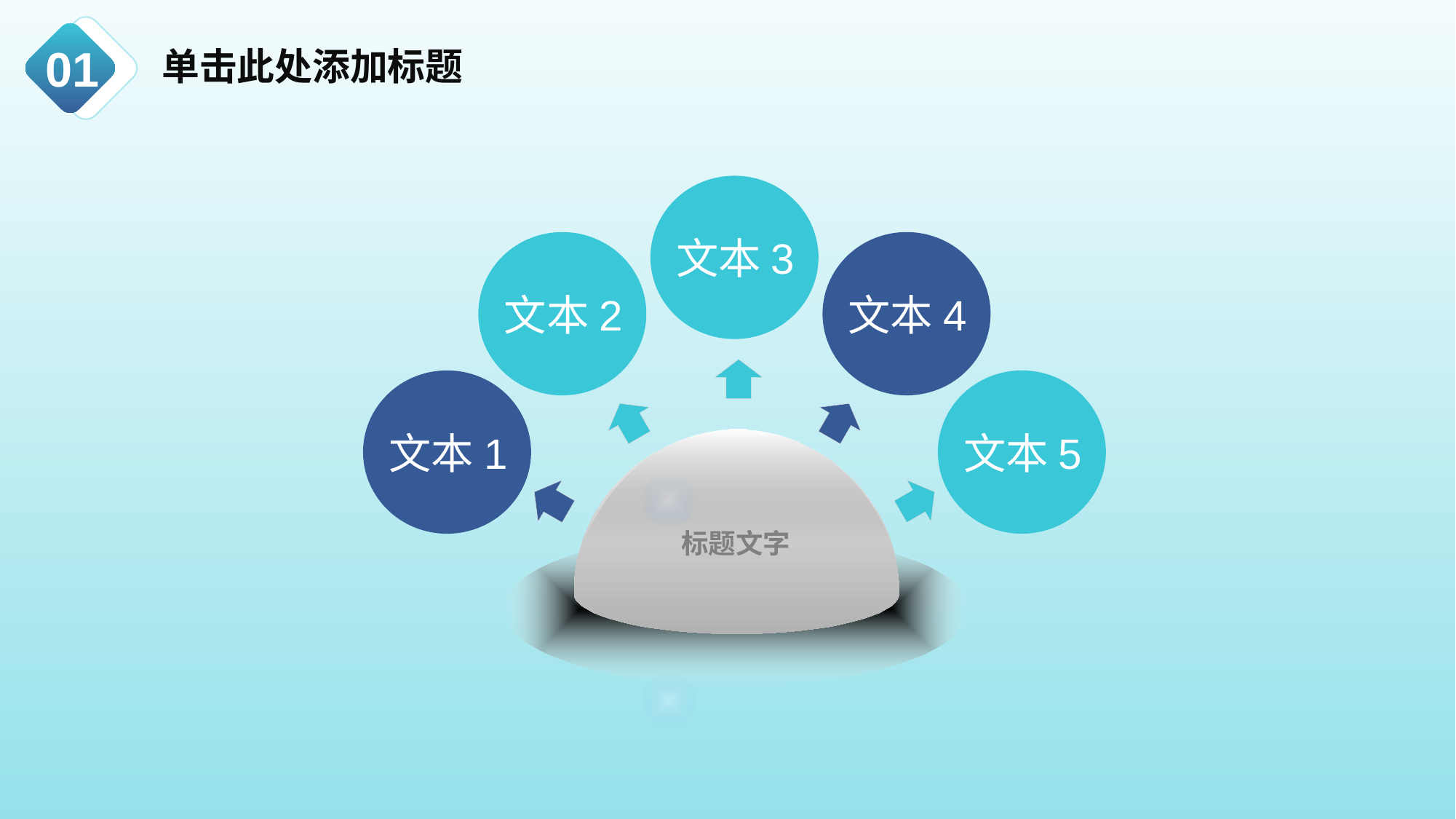

01
# 单击此处添加标题

文本3

文本2

文本4

文本1

文本5

标题文字